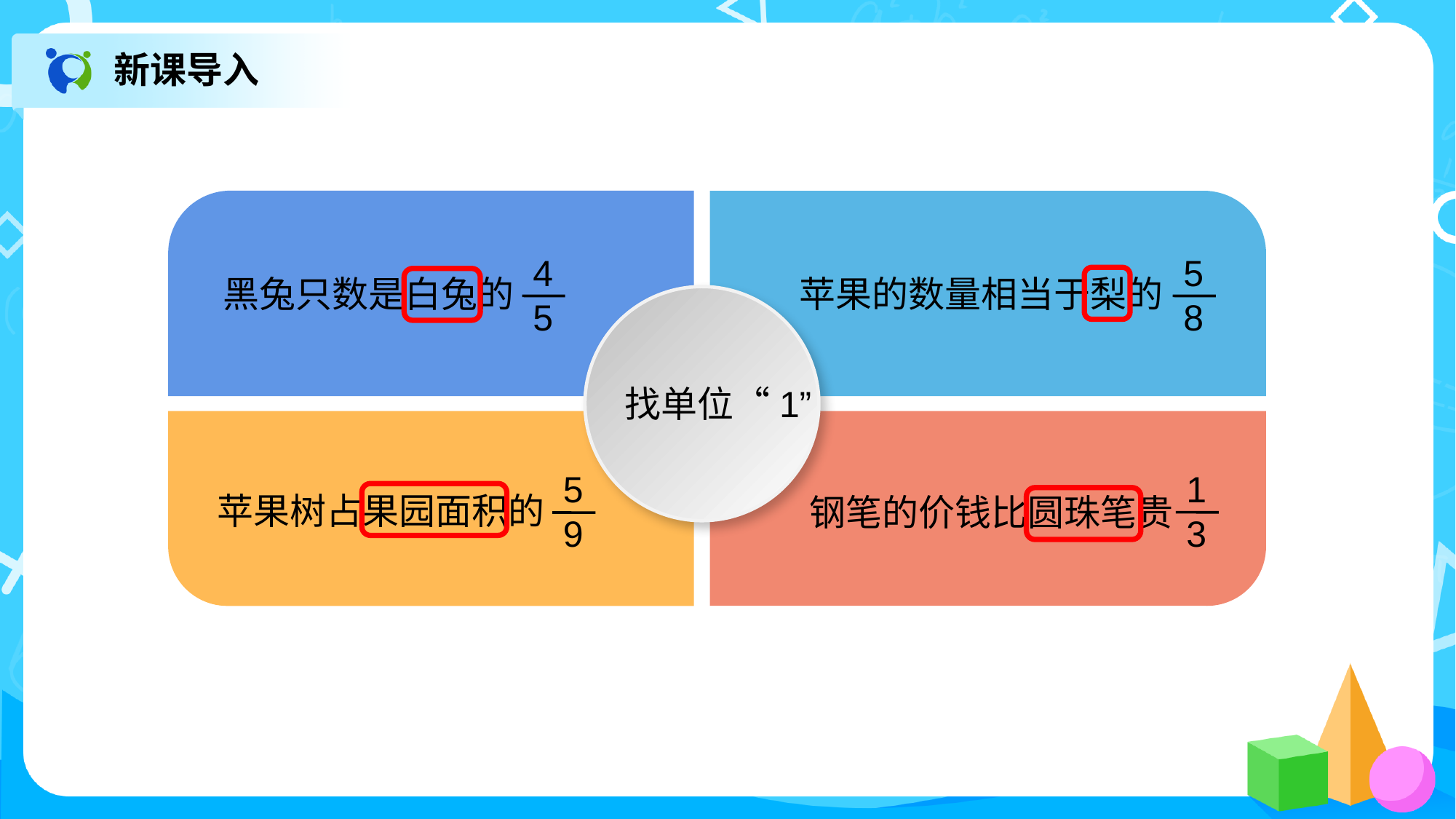

新课导入

4
5

黑兔只数是白兔的

5
8

苹果的数量相当于梨的

找单位“1”

5
9

苹果树占果园面积的

1
3

钢笔的价钱比圆珠笔贵